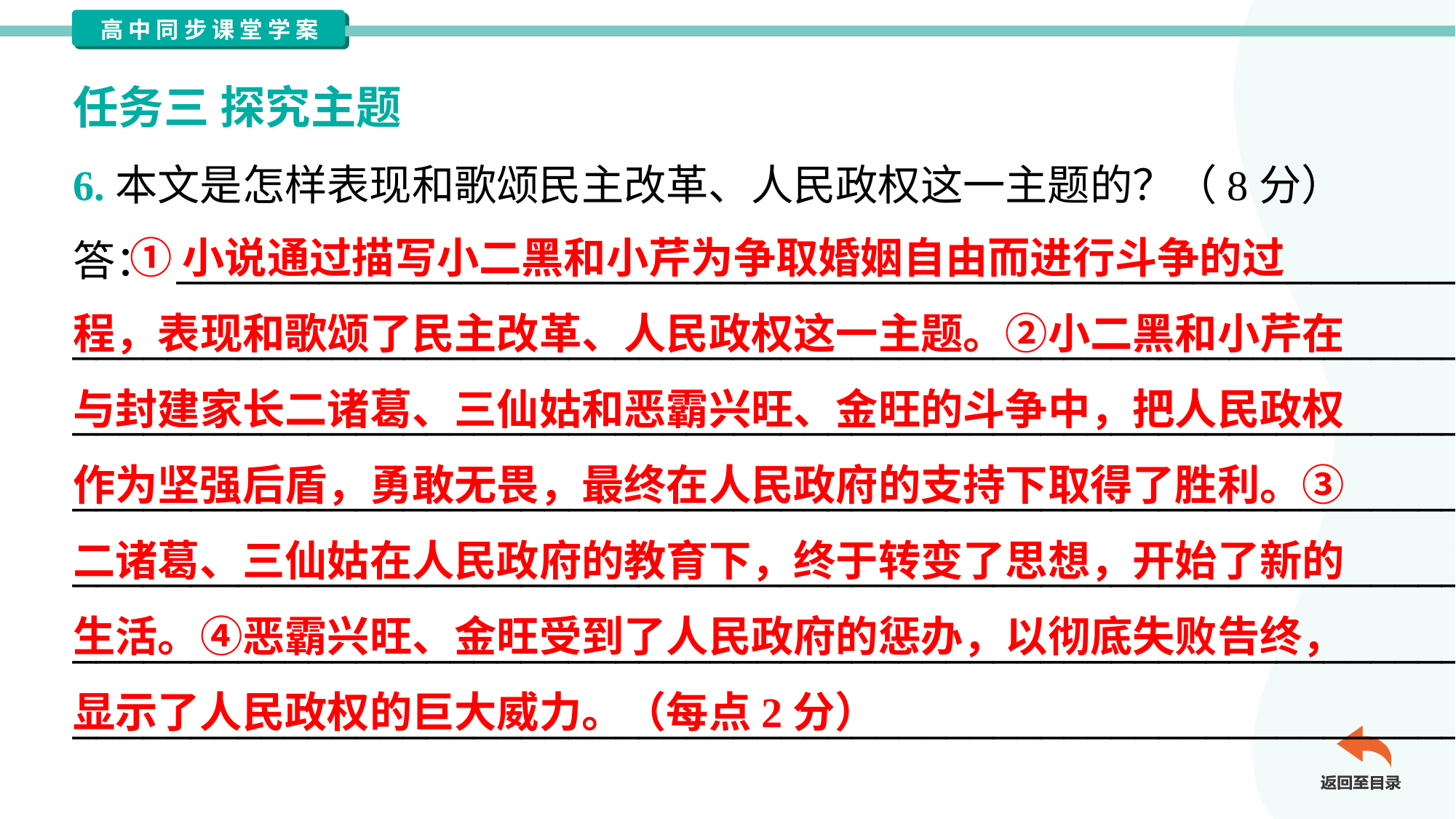

任务三 探究主题
6.本文是怎样表现和歌颂民主改革、人民政权这一主题的？（8分）
答： ________________________________________________________
_____________________________________________________________
_____________________________________________________________
_____________________________________________________________
_____________________________________________________________
_____________________________________________________________
_____________________________________________________________
      ①小说通过描写小二黑和小芹为争取婚姻自由而进行斗争的过
程，表现和歌颂了民主改革、人民政权这一主题。②小二黑和小芹在
与封建家长二诸葛、三仙姑和恶霸兴旺、金旺的斗争中，把人民政权
作为坚强后盾，勇敢无畏，最终在人民政府的支持下取得了胜利。③
二诸葛、三仙姑在人民政府的教育下，终于转变了思想，开始了新的
生活。④恶霸兴旺、金旺受到了人民政府的惩办，以彻底失败告终，
显示了人民政权的巨大威力。（每点2分）